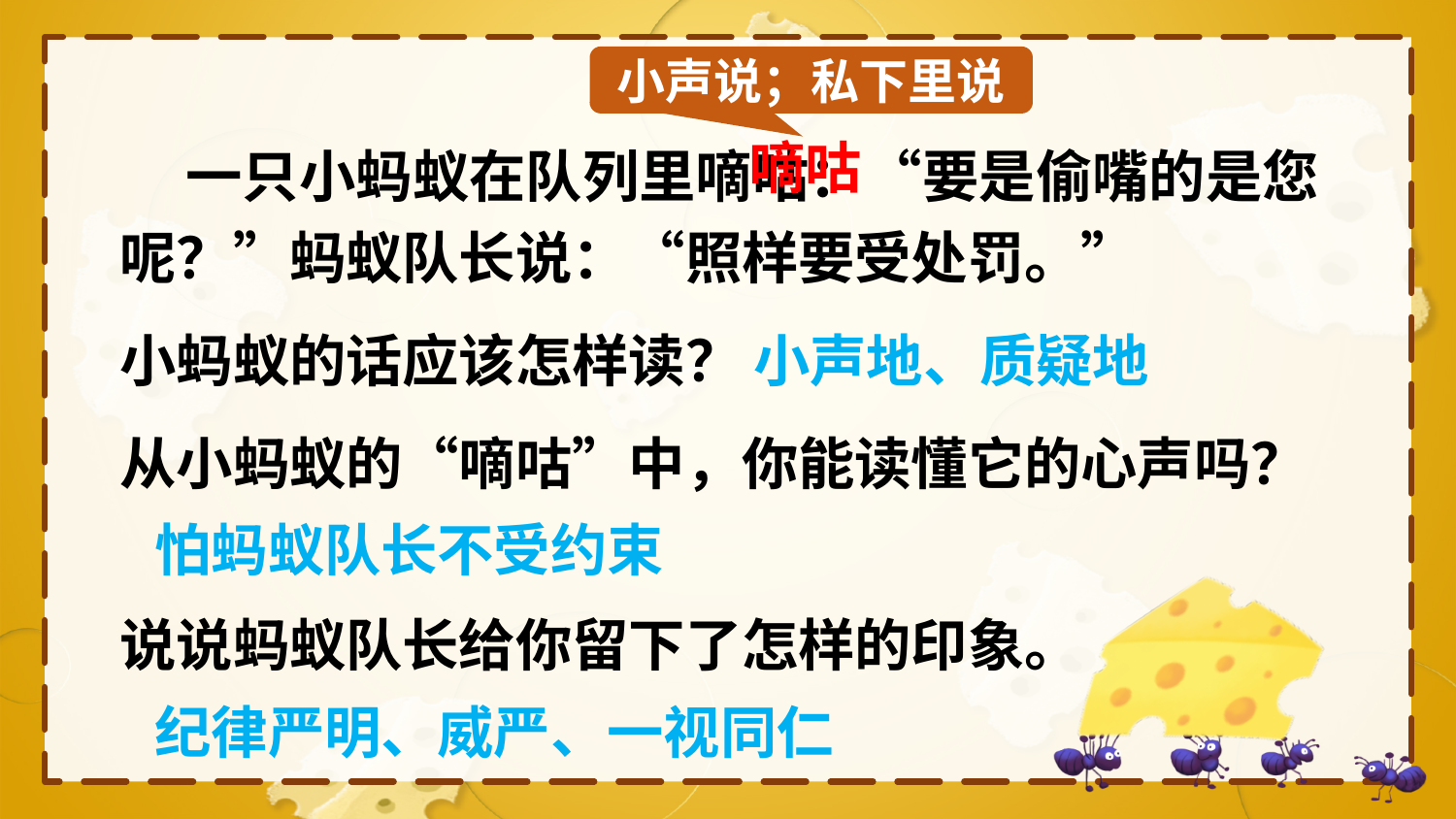

小声说；私下里说
    一只小蚂蚁在队列里嘀咕：“要是偷嘴的是您呢？”蚂蚁队长说：“照样要受处罚。”
嘀咕
小蚂蚁的话应该怎样读？
小声地、质疑地
从小蚂蚁的“嘀咕”中，你能读懂它的心声吗？
怕蚂蚁队长不受约束
说说蚂蚁队长给你留下了怎样的印象。
纪律严明、威严、一视同仁